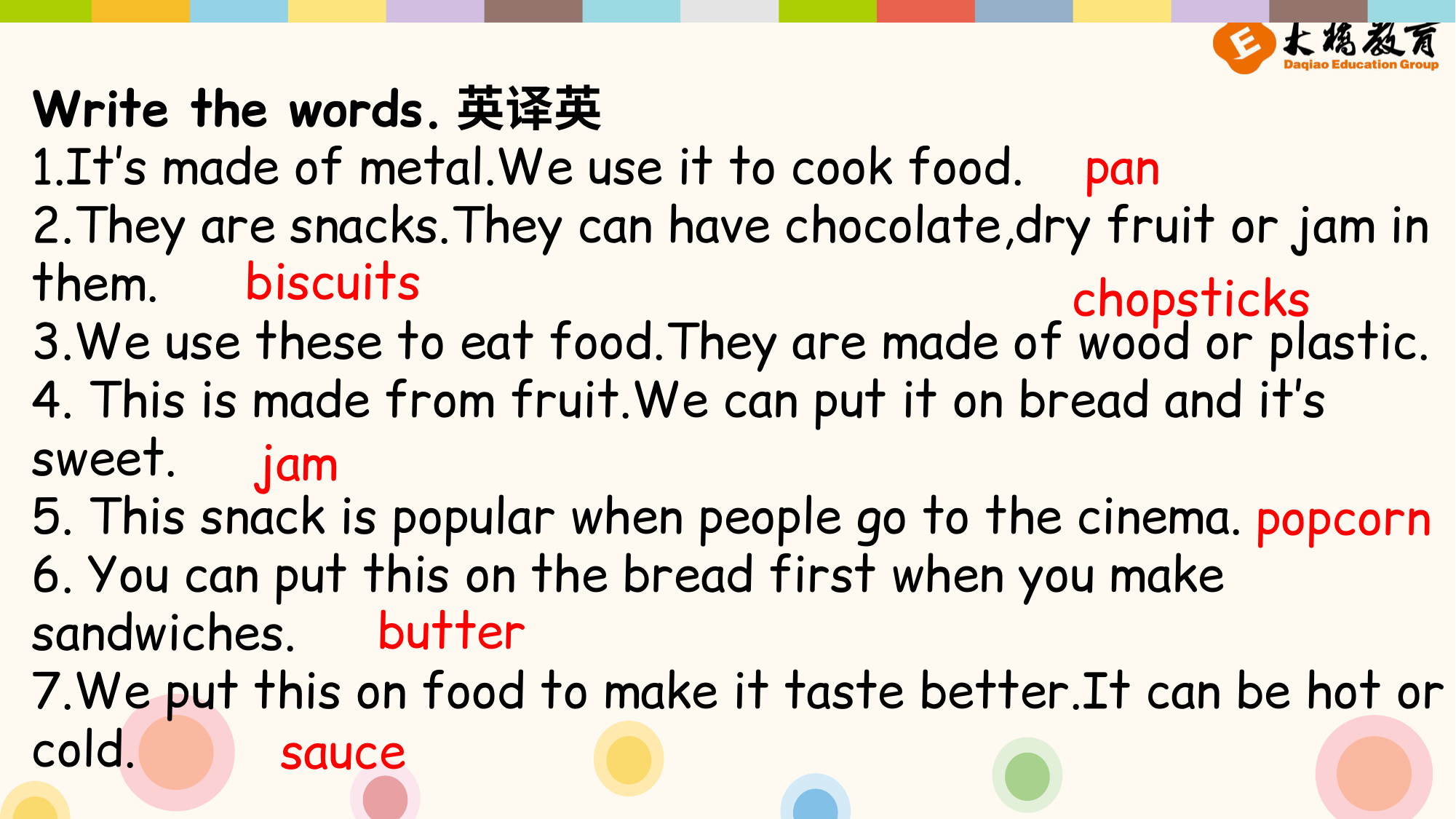

Write the words.英译英
1.It’s made of metal.We use it to cook food.2.They are snacks.They can have chocolate,dry fruit or jam in them.3.We use these to eat food.They are made of wood or plastic.4. This is made from fruit.We can put it on bread and it’s sweet.5. This snack is popular when people go to the cinema.6. You can put this on the bread first when you make sandwiches.7.We put this on food to make it taste better.It can be hot or cold.
pan
biscuits
chopsticks
jam
popcorn
butter

sauce